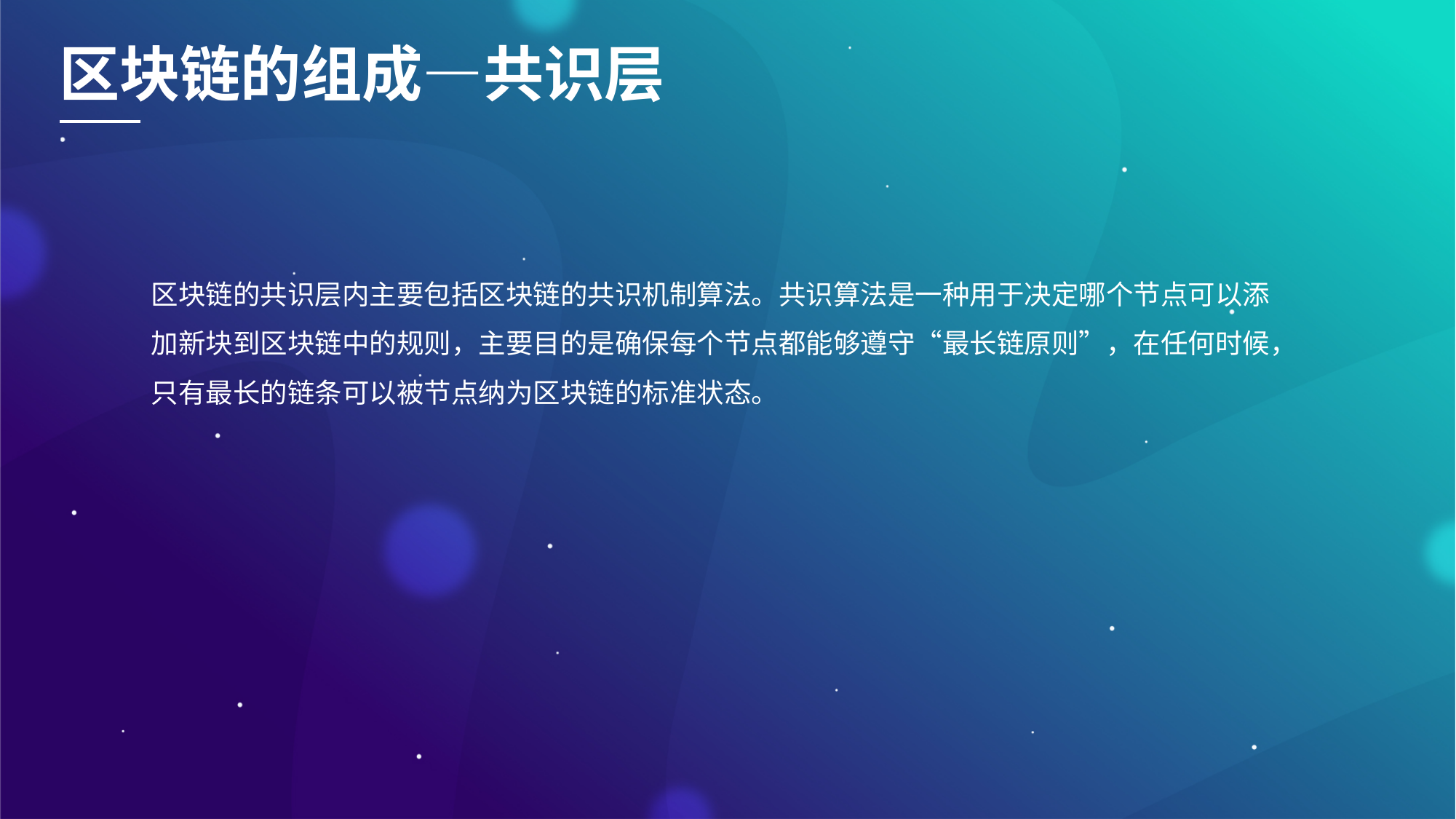

区块链的组成—共识层
区块链的共识层内主要包括区块链的共识机制算法。共识算法是一种用于决定哪个节点可以添加新块到区块链中的规则，主要目的是确保每个节点都能够遵守“最长链原则”，在任何时候，只有最长的链条可以被节点纳为区块链的标准状态。